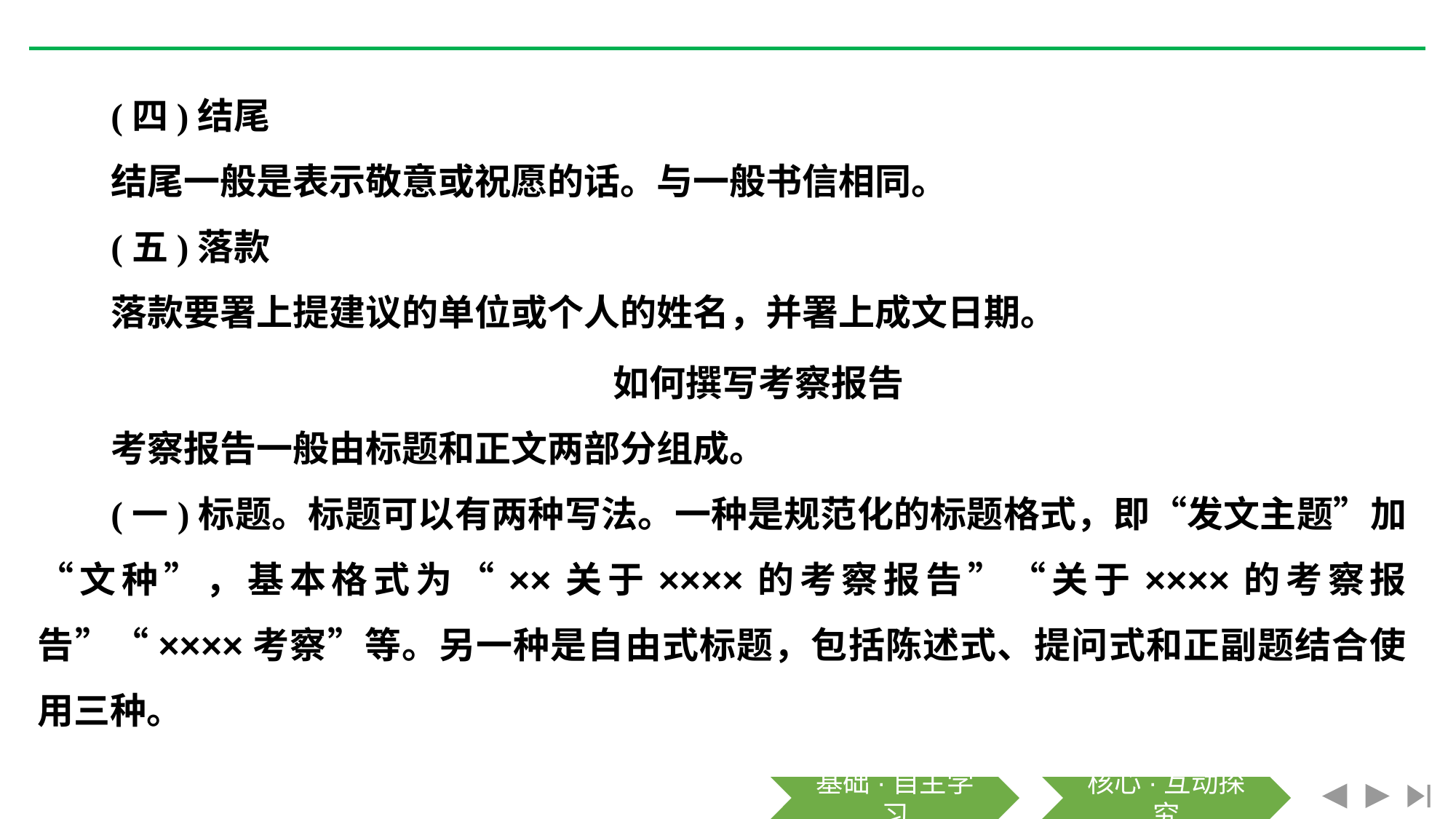

(四)结尾
结尾一般是表示敬意或祝愿的话。与一般书信相同。
(五)落款
落款要署上提建议的单位或个人的姓名，并署上成文日期。
如何撰写考察报告
考察报告一般由标题和正文两部分组成。
(一)标题。标题可以有两种写法。一种是规范化的标题格式，即“发文主题”加“文种”，基本格式为“××关于××××的考察报告”“关于××××的考察报告”“××××考察”等。另一种是自由式标题，包括陈述式、提问式和正副题结合使用三种。